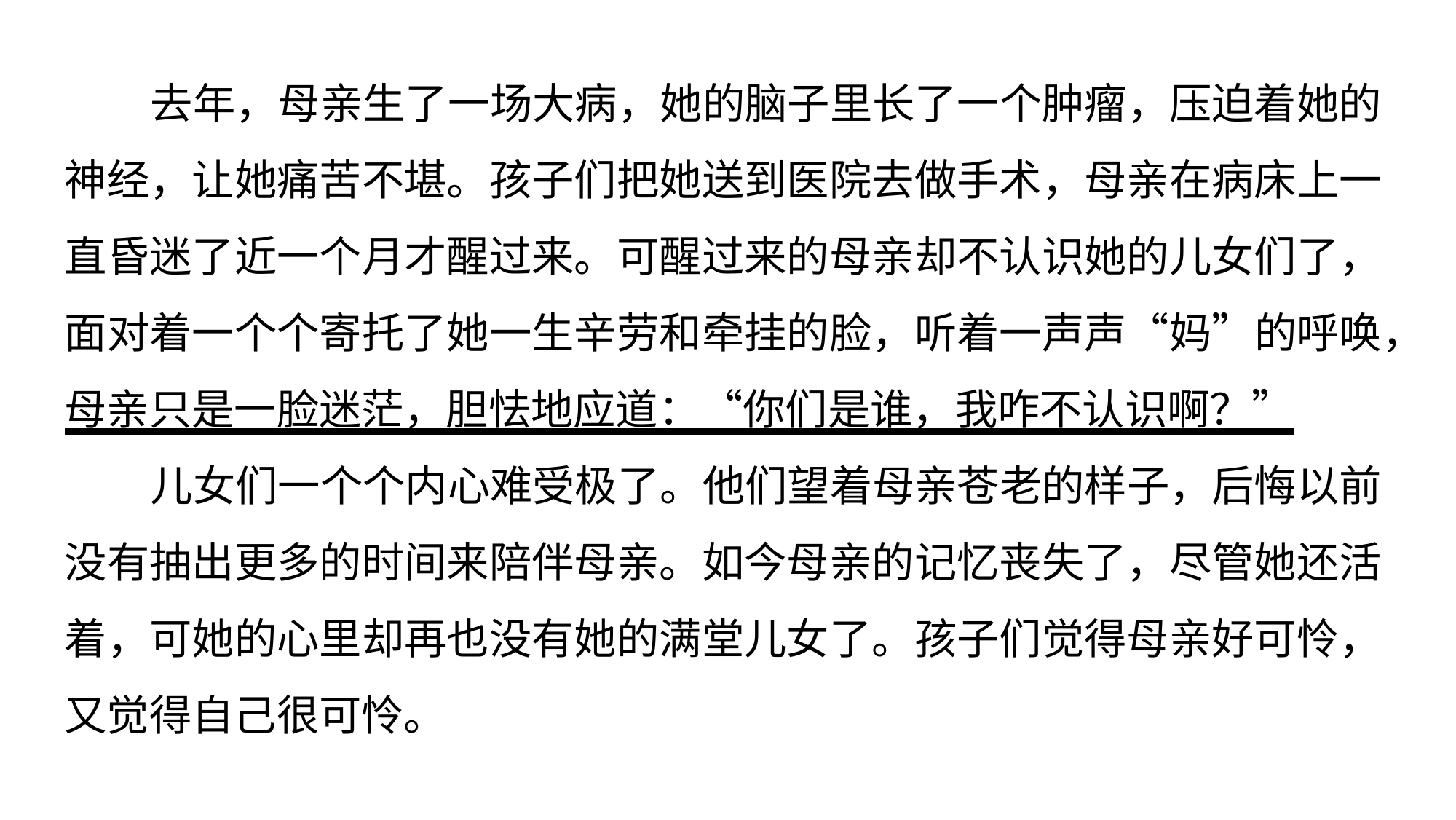

去年，母亲生了一场大病，她的脑子里长了一个肿瘤，压迫着她的神经，让她痛苦不堪。孩子们把她送到医院去做手术，母亲在病床上一直昏迷了近一个月才醒过来。可醒过来的母亲却不认识她的儿女们了，面对着一个个寄托了她一生辛劳和牵挂的脸，听着一声声“妈”的呼唤，母亲只是一脸迷茫，胆怯地应道：“你们是谁，我咋不认识啊？”
儿女们一个个内心难受极了。他们望着母亲苍老的样子，后悔以前没有抽出更多的时间来陪伴母亲。如今母亲的记忆丧失了，尽管她还活着，可她的心里却再也没有她的满堂儿女了。孩子们觉得母亲好可怜，又觉得自己很可怜。